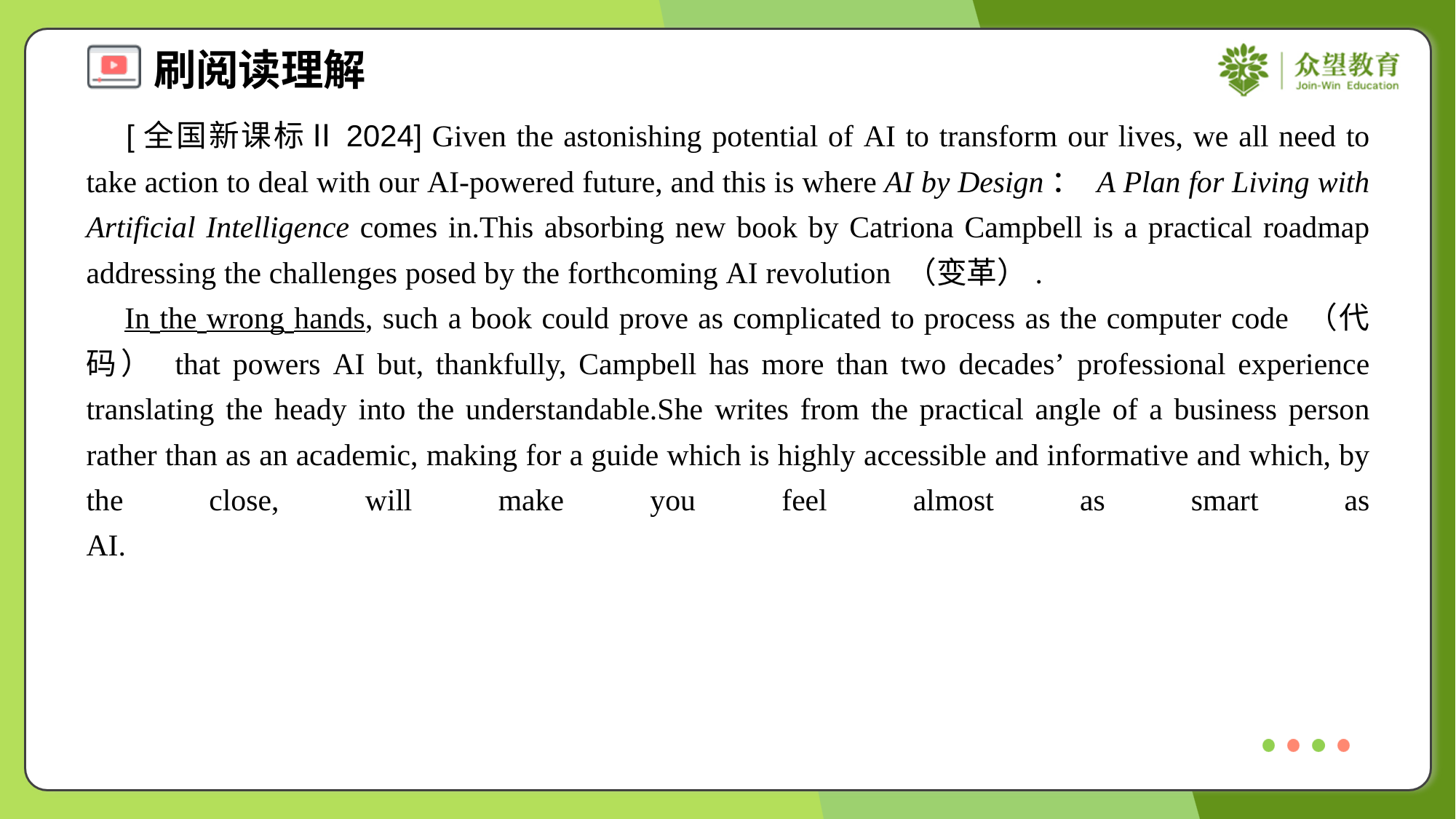

[全国新课标Ⅱ2024] Given the astonishing potential of AI to transform our lives, we all need to take action to deal with our AI-powered future, and this is where AI by Design： A Plan for Living with Artificial Intelligence comes in.This absorbing new book by Catriona Campbell is a practical roadmap addressing the challenges posed by the forthcoming AI revolution （变革）.
    In the wrong hands, such a book could prove as complicated to process as the computer code （代码） that powers AI but, thankfully, Campbell has more than two decades’ professional experience translating the heady into the understandable.She writes from the practical angle of a business person rather than as an academic, making for a guide which is highly accessible and informative and which, by the close, will make you feel almost as smart as AI.#2